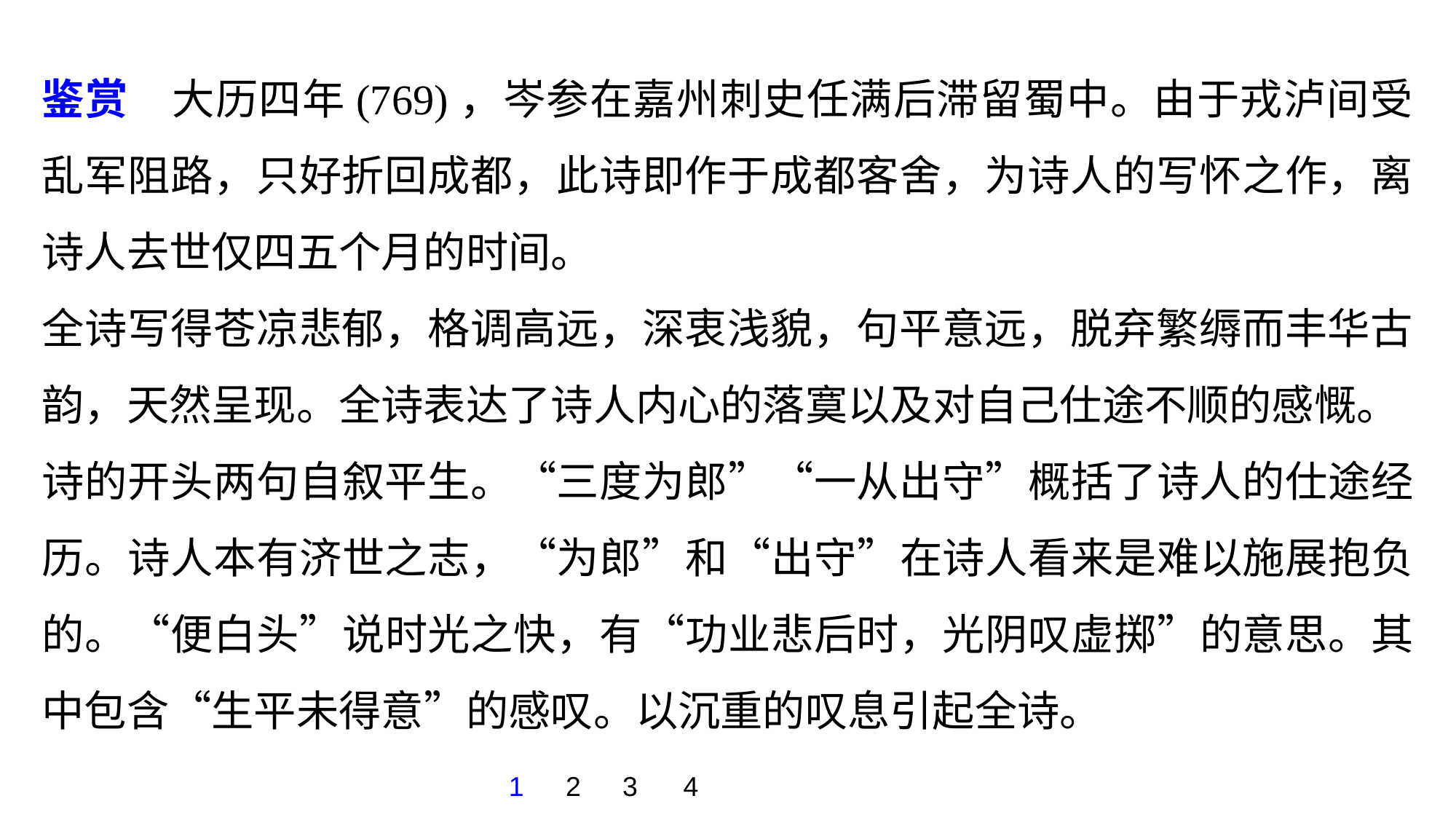

鉴赏　大历四年(769)，岑参在嘉州刺史任满后滞留蜀中。由于戎泸间受乱军阻路，只好折回成都，此诗即作于成都客舍，为诗人的写怀之作，离诗人去世仅四五个月的时间。
全诗写得苍凉悲郁，格调高远，深衷浅貌，句平意远，脱弃繁缛而丰华古韵，天然呈现。全诗表达了诗人内心的落寞以及对自己仕途不顺的感慨。
诗的开头两句自叙平生。“三度为郎”“一从出守”概括了诗人的仕途经历。诗人本有济世之志，“为郎”和“出守”在诗人看来是难以施展抱负的。“便白头”说时光之快，有“功业悲后时，光阴叹虚掷”的意思。其中包含“生平未得意”的感叹。以沉重的叹息引起全诗。
1
2
3
4